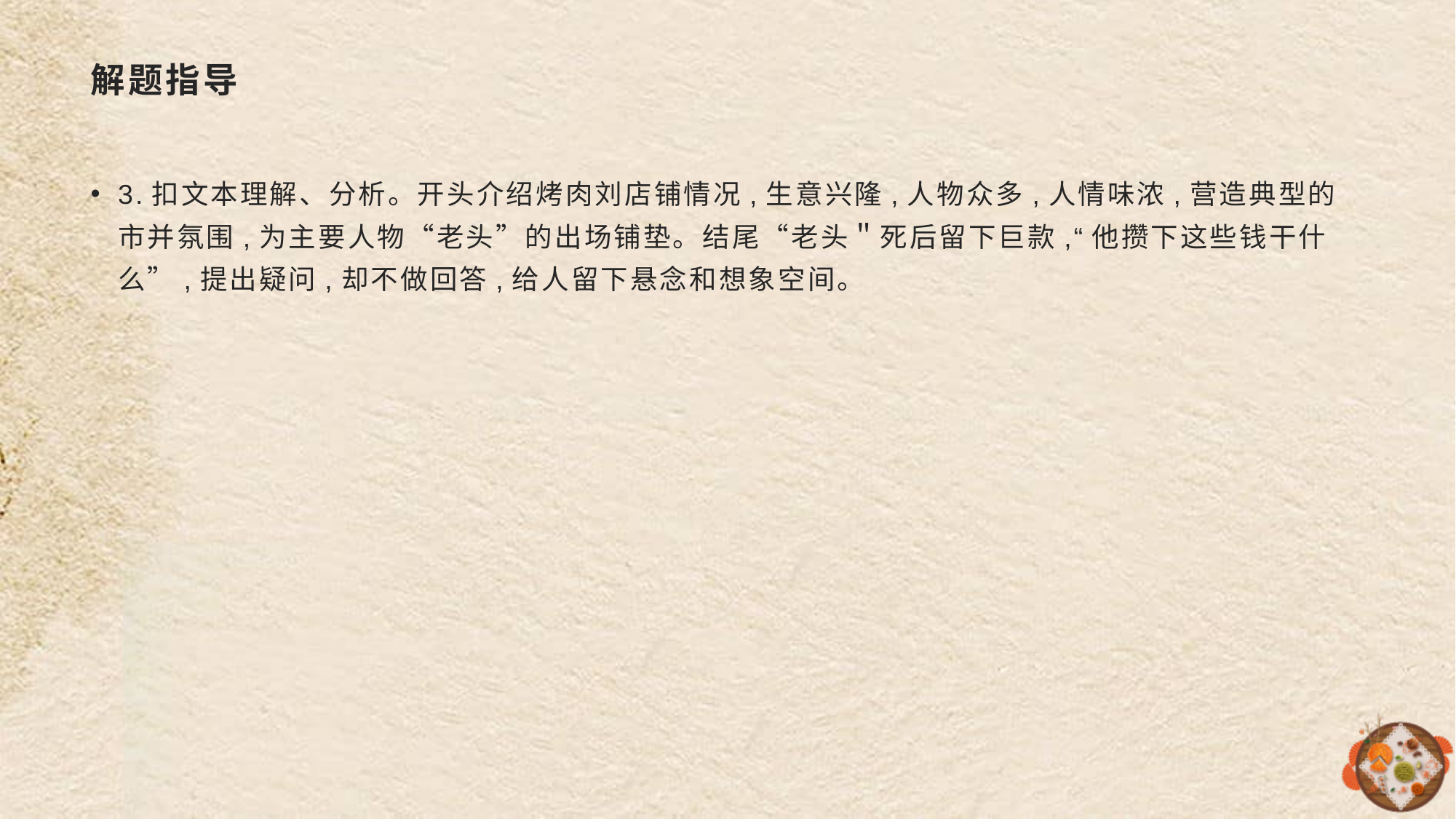

# 解题指导

3.扣文本理解、分析。开头介绍烤肉刘店铺情况,生意兴隆,人物众多,人情味浓,营造典型的市并氛围,为主要人物“老头”的出场铺垫。结尾“老头＂死后留下巨款,“他攒下这些钱干什么”,提出疑问,却不做回答,给人留下悬念和想象空间。